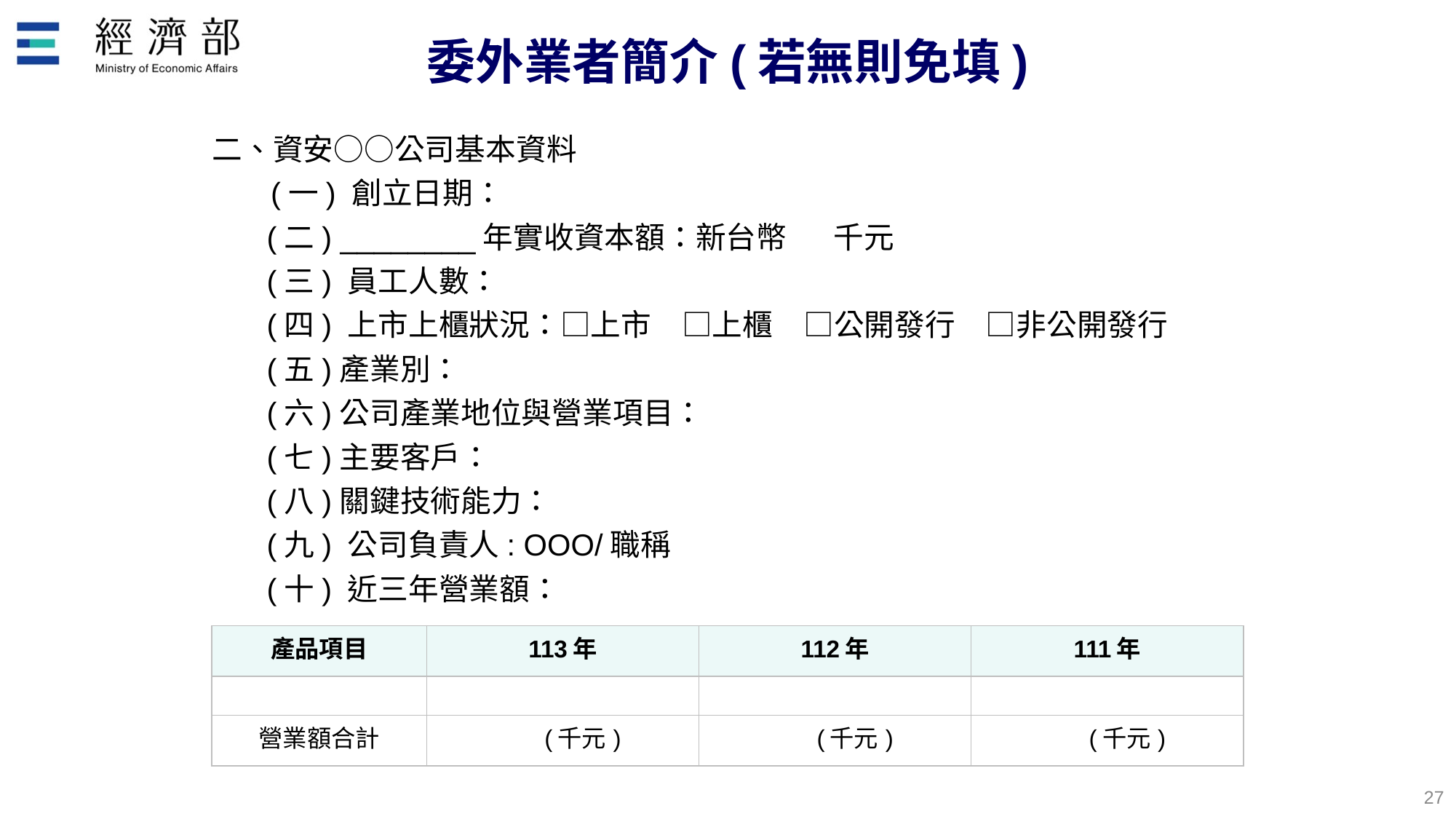

# 委外業者簡介(若無則免填)
二、資安○○公司基本資料
       (一) 創立日期：
(二) ________年實收資本額：新台幣       千元
(三) 員工人數：
(四) 上市上櫃狀況：□上市　□上櫃　□公開發行　□非公開發行
(五)產業別：
(六)公司產業地位與營業項目：
(七)主要客戶：
(八)關鍵技術能力：
(九) 公司負責人: OOO/職稱
(十) 近三年營業額：
| 產品項目 | 113年 | 112年 | 111年 |
| --- | --- | --- | --- |
|  |  |  |  |
| 營業額合計 | (千元) | (千元) | (千元) |
27